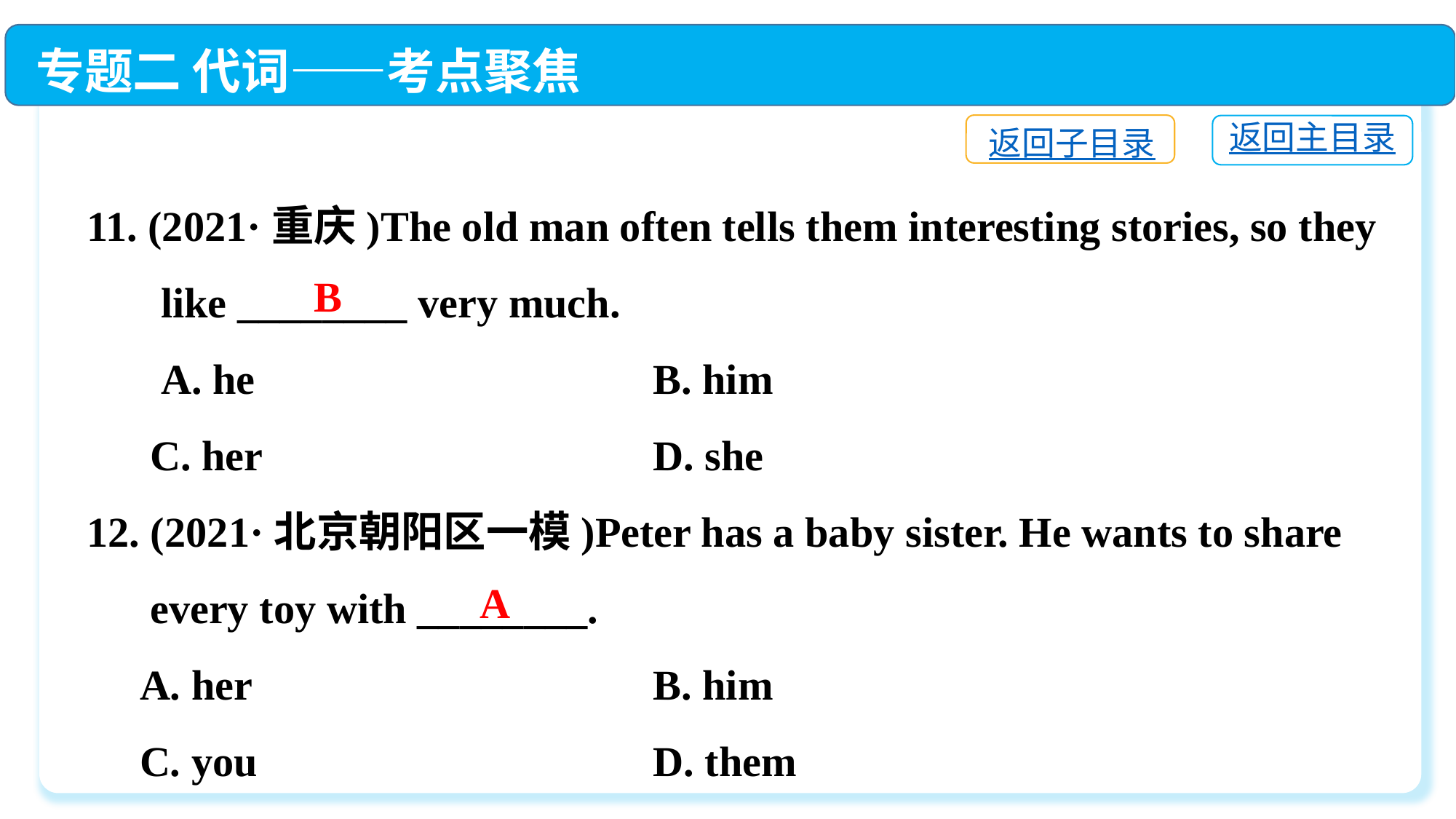

专题二 代词——考点聚焦

返回子目录
返回主目录
11. (2021·重庆)The old man often tells them interesting stories, so they
       like ________ very much.
       A. he	                                 B. him
      C. her	                                 D. she
12. (2021·北京朝阳区一模)Peter has a baby sister. He wants to share
      every toy with ________.
     A. her	                                 B. him
     C. you	                                 D. them
B
A